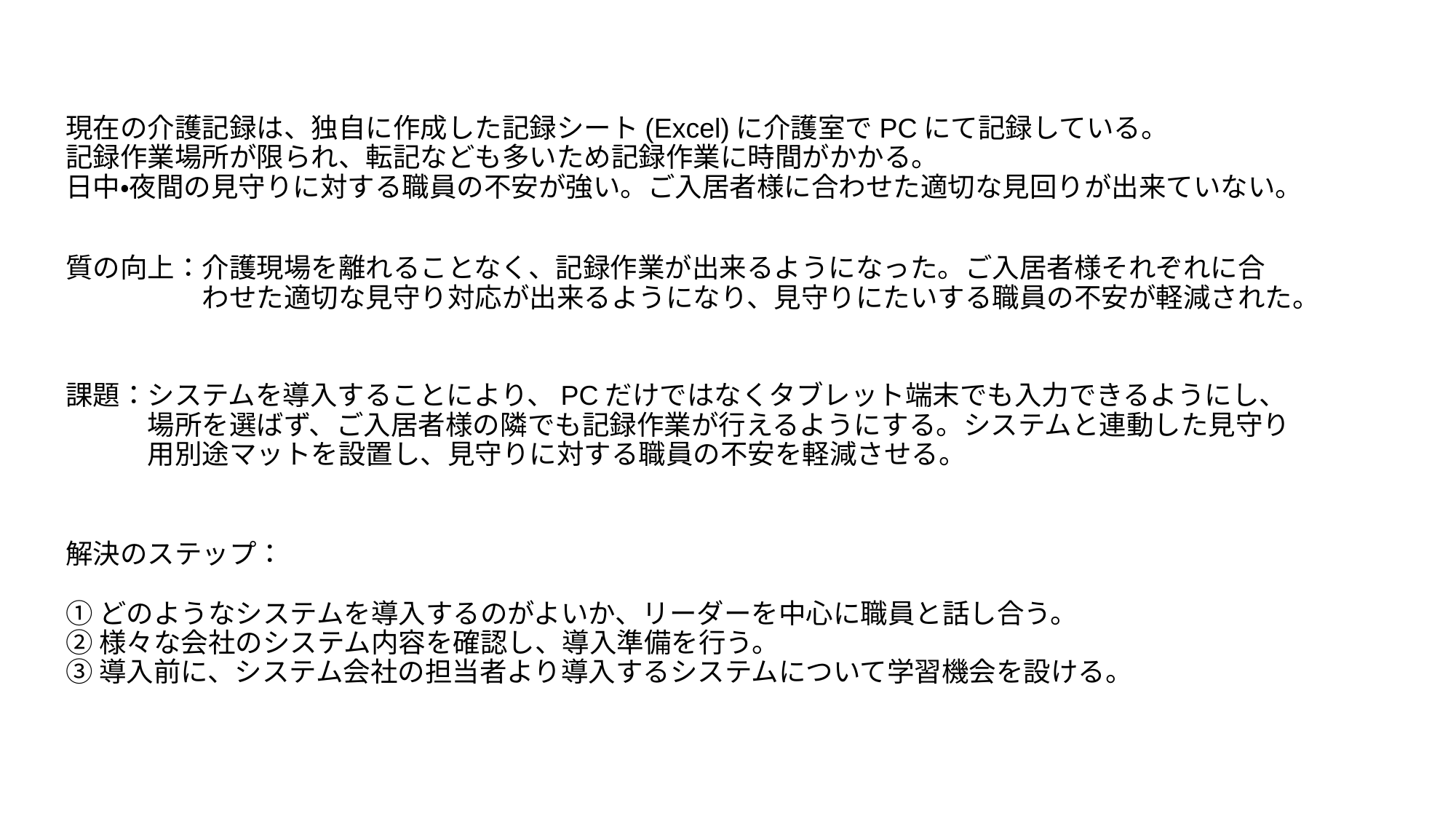

# 現在の介護記録は、独自に作成した記録シート(Excel)に介護室でPCにて記録している。 記録作業場所が限られ、転記なども多いため記録作業に時間がかかる。 日中・夜間の見守りに対する職員の不安が強い。ご入居者様に合わせた適切な見回りが出来ていない。
質の向上：介護現場を離れることなく、記録作業が出来るようになった。ご入居者様それぞれに合
　　　　　わせた適切な見守り対応が出来るようになり、見守りにたいする職員の不安が軽減された。
課題：システムを導入することにより、PCだけではなくタブレット端末でも入力できるようにし、
　　　場所を選ばず、ご入居者様の隣でも記録作業が行えるようにする。システムと連動した見守り
　　　用別途マットを設置し、見守りに対する職員の不安を軽減させる。
解決のステップ：

①どのようなシステムを導入するのがよいか、リーダーを中心に職員と話し合う。
②様々な会社のシステム内容を確認し、導入準備を行う。
③導入前に、システム会社の担当者より導入するシステムについて学習機会を設ける。